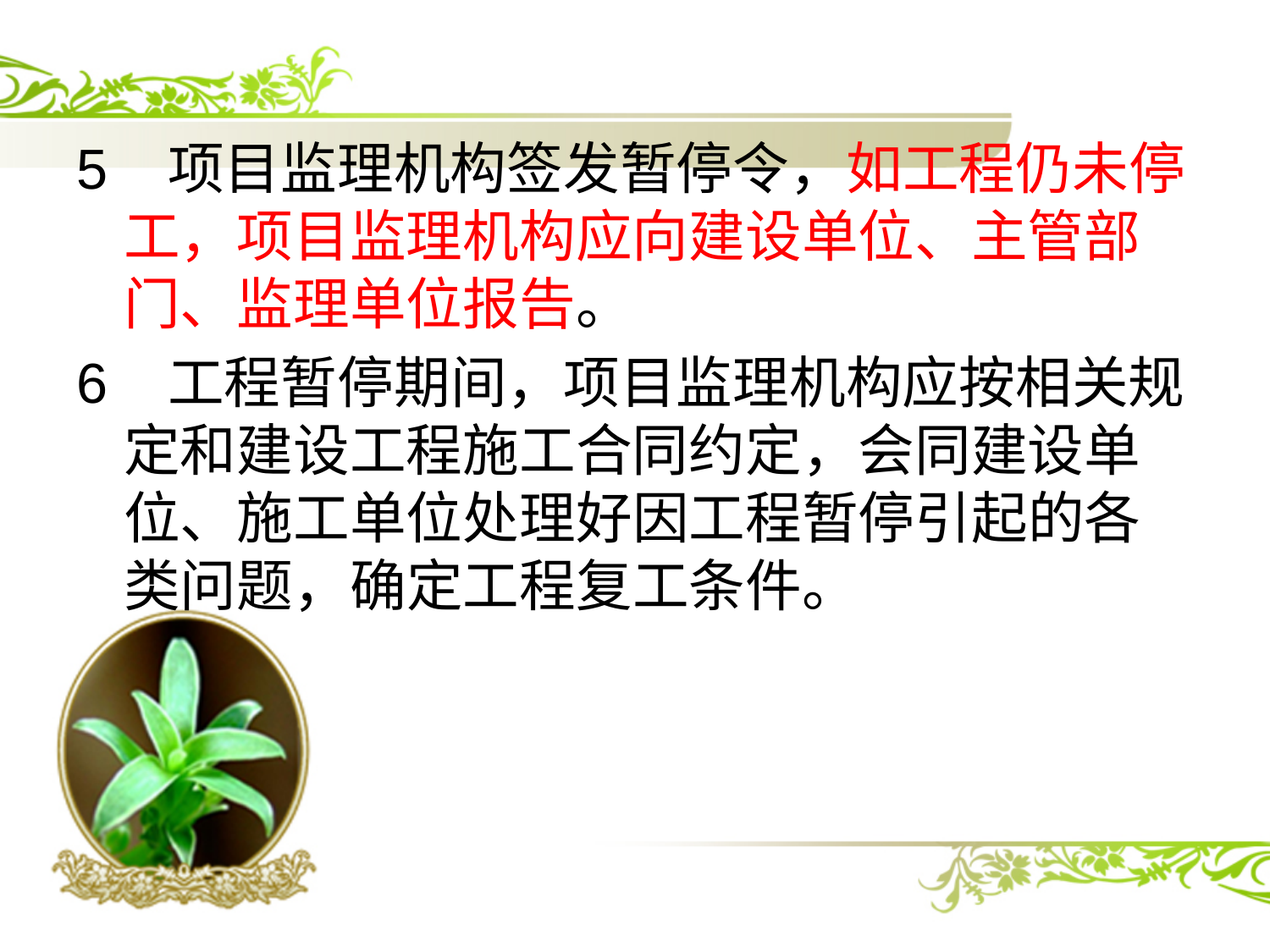

5   项目监理机构签发暂停令，如工程仍未停工，项目监理机构应向建设单位、主管部门、监理单位报告。
6   工程暂停期间，项目监理机构应按相关规定和建设工程施工合同约定，会同建设单位、施工单位处理好因工程暂停引起的各类问题，确定工程复工条件。